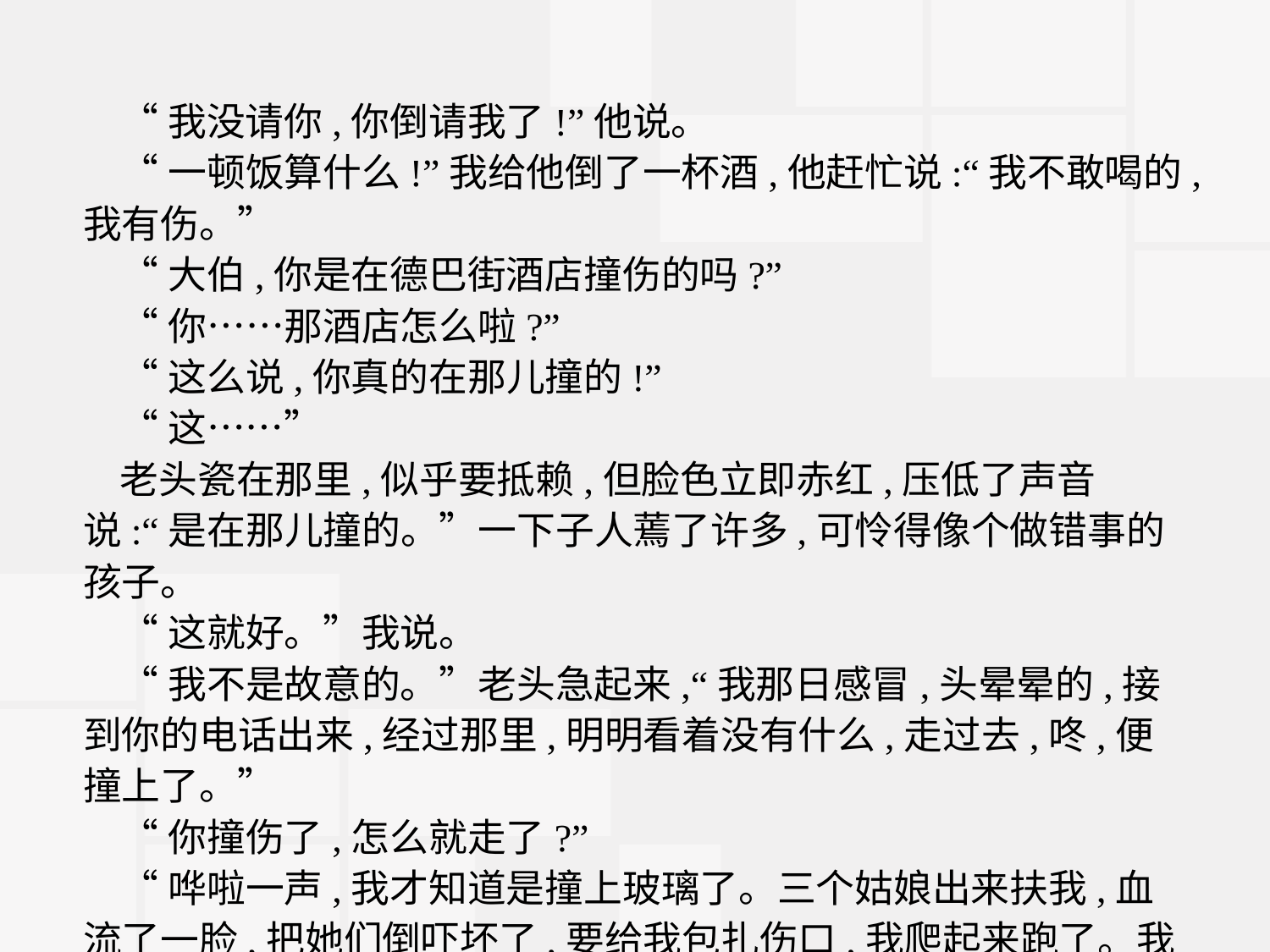

“我没请你,你倒请我了!”他说。
“一顿饭算什么!”我给他倒了一杯酒,他赶忙说:“我不敢喝的,我有伤。”
“大伯,你是在德巴街酒店撞伤的吗?”
“你……那酒店怎么啦?”
“这么说,你真的在那儿撞的!”
“这……”
老头瓷在那里,似乎要抵赖,但脸色立即赤红,压低了声音说:“是在那儿撞的。”一下子人蔫了许多,可怜得像个做错事的孩子。
“这就好。”我说。
“我不是故意的。”老头急起来,“我那日感冒,头晕晕的,接到你的电话出来,经过那里,明明看着没有什么,走过去,咚,便撞上了。”
“你撞伤了,怎么就走了?”
“哗啦一声,我才知道是撞上玻璃了。三个姑娘出来扶我,血流了一脸,把她们倒吓坏了,要给我包扎伤口,我爬起来跑了。我赔不起那玻璃呀!”